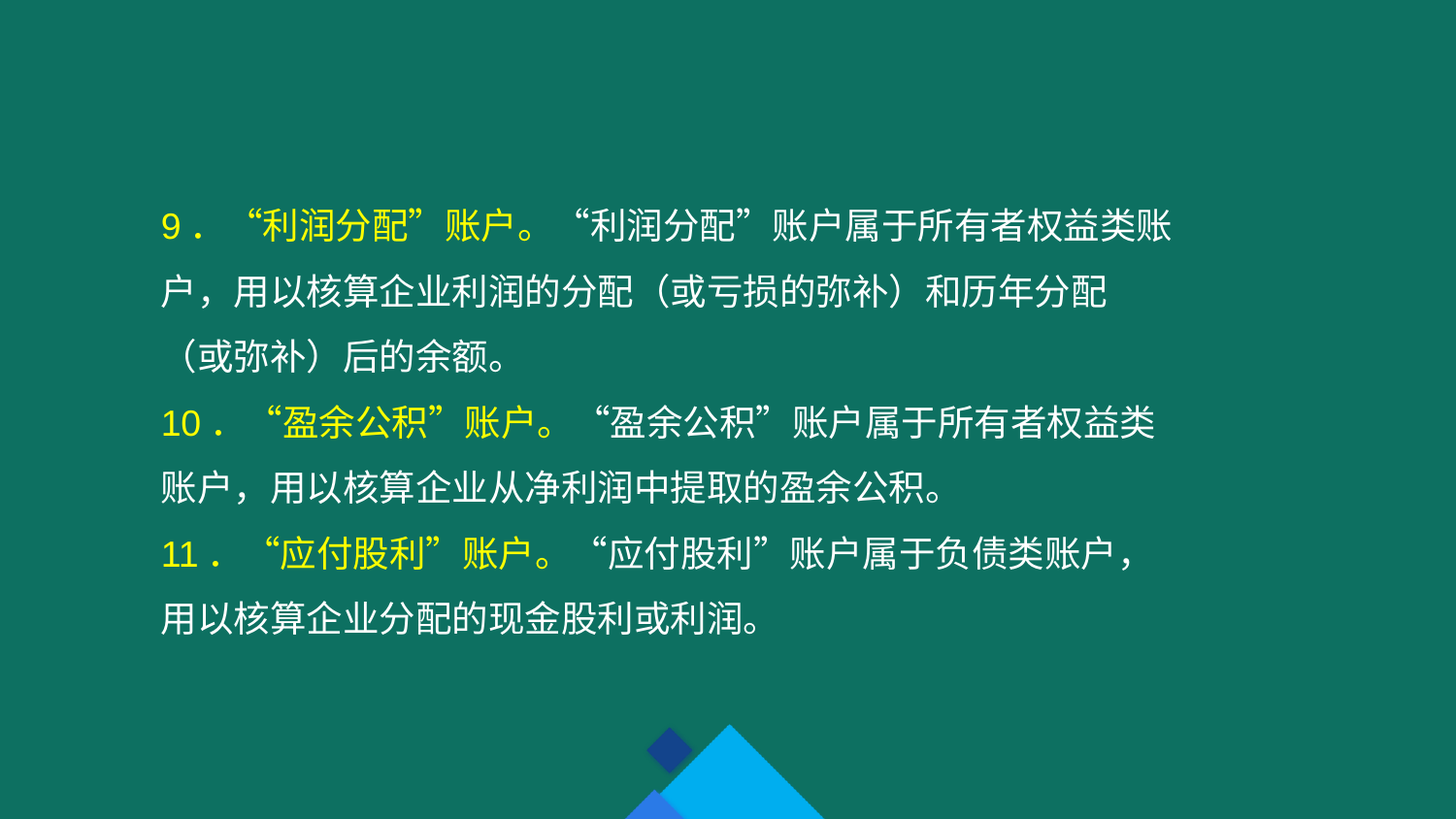

9．“利润分配”账户。“利润分配”账户属于所有者权益类账户，用以核算企业利润的分配（或亏损的弥补）和历年分配（或弥补）后的余额。
10．“盈余公积”账户。“盈余公积”账户属于所有者权益类账户，用以核算企业从净利润中提取的盈余公积。
11．“应付股利”账户。“应付股利”账户属于负债类账户，用以核算企业分配的现金股利或利润。